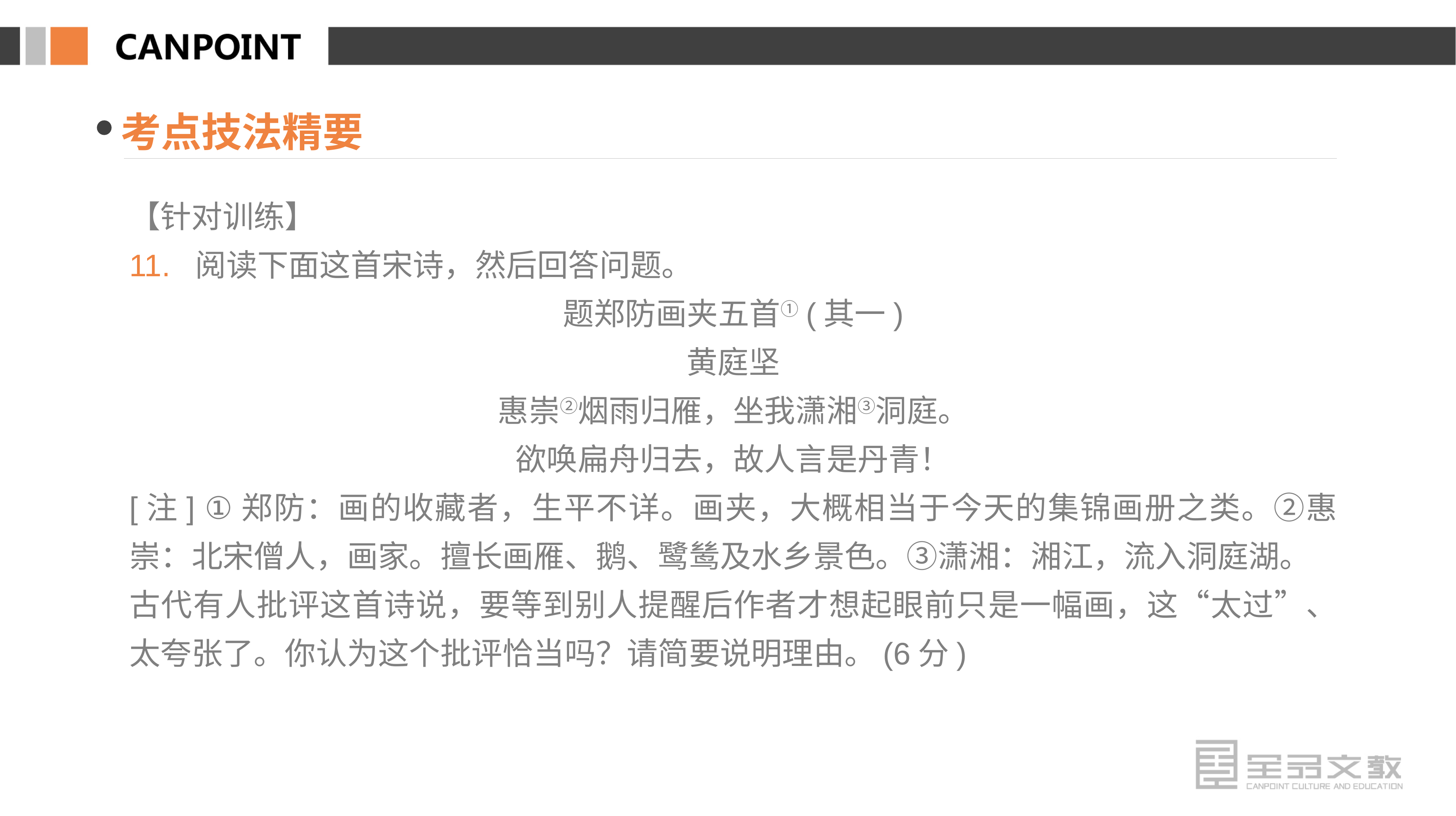

考点技法精要

【针对训练】
11.  阅读下面这首宋诗，然后回答问题。
题郑防画夹五首①(其一)
黄庭坚
惠崇②烟雨归雁，坐我潇湘③洞庭。
欲唤扁舟归去，故人言是丹青！
[注] ①郑防：画的收藏者，生平不详。画夹，大概相当于今天的集锦画册之类。②惠崇：北宋僧人，画家。擅长画雁、鹅、鹭鸶及水乡景色。③潇湘：湘江，流入洞庭湖。
古代有人批评这首诗说，要等到别人提醒后作者才想起眼前只是一幅画，这“太过”、太夸张了。你认为这个批评恰当吗？请简要说明理由。(6分)